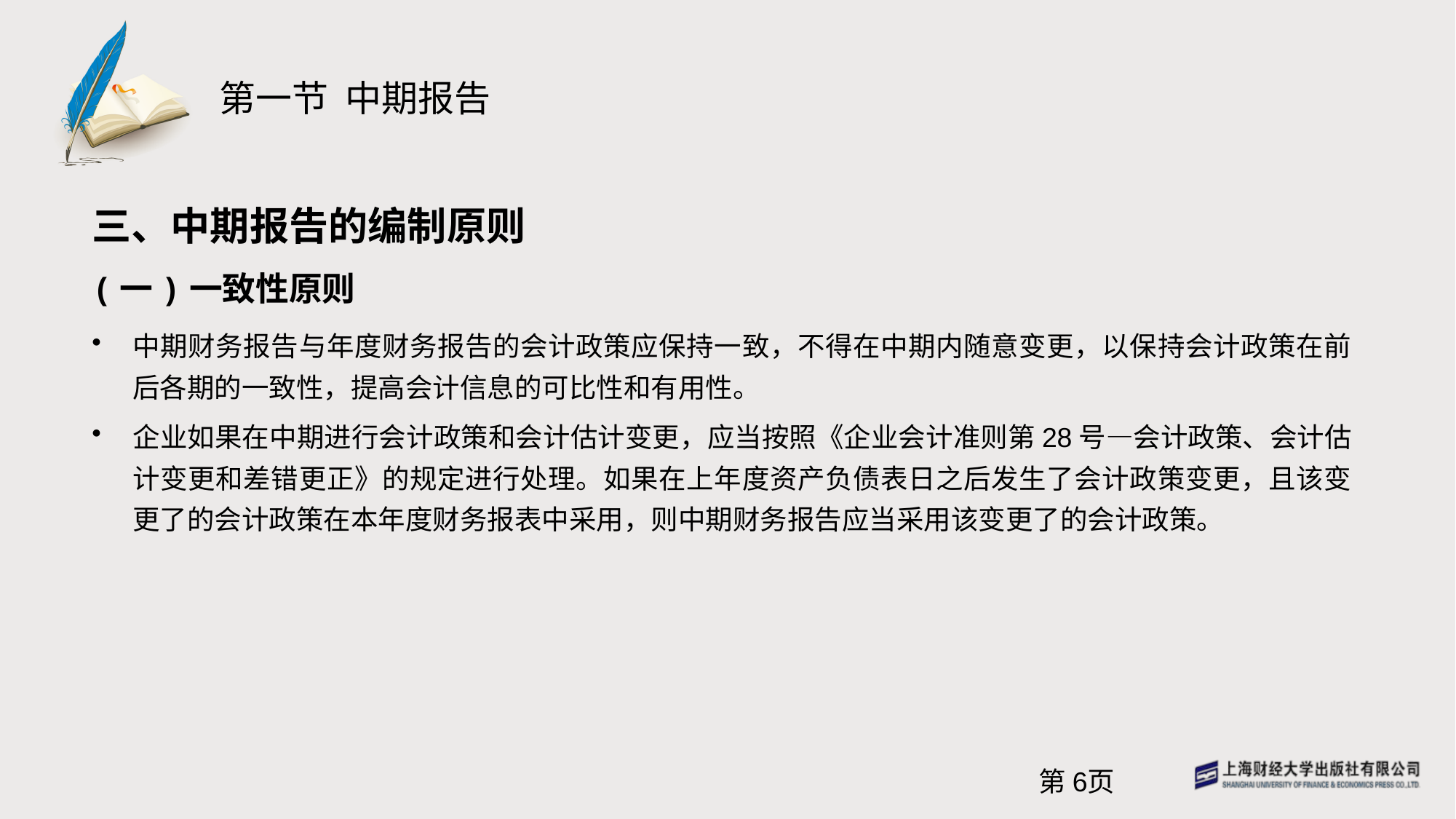

# 第一节  中期报告
三、中期报告的编制原则
(一)一致性原则
中期财务报告与年度财务报告的会计政策应保持一致，不得在中期内随意变更，以保持会计政策在前后各期的一致性，提高会计信息的可比性和有用性。
企业如果在中期进行会计政策和会计估计变更，应当按照《企业会计准则第28号—会计政策、会计估计变更和差错更正》的规定进行处理。如果在上年度资产负债表日之后发生了会计政策变更，且该变更了的会计政策在本年度财务报表中采用，则中期财务报告应当采用该变更了的会计政策。

6